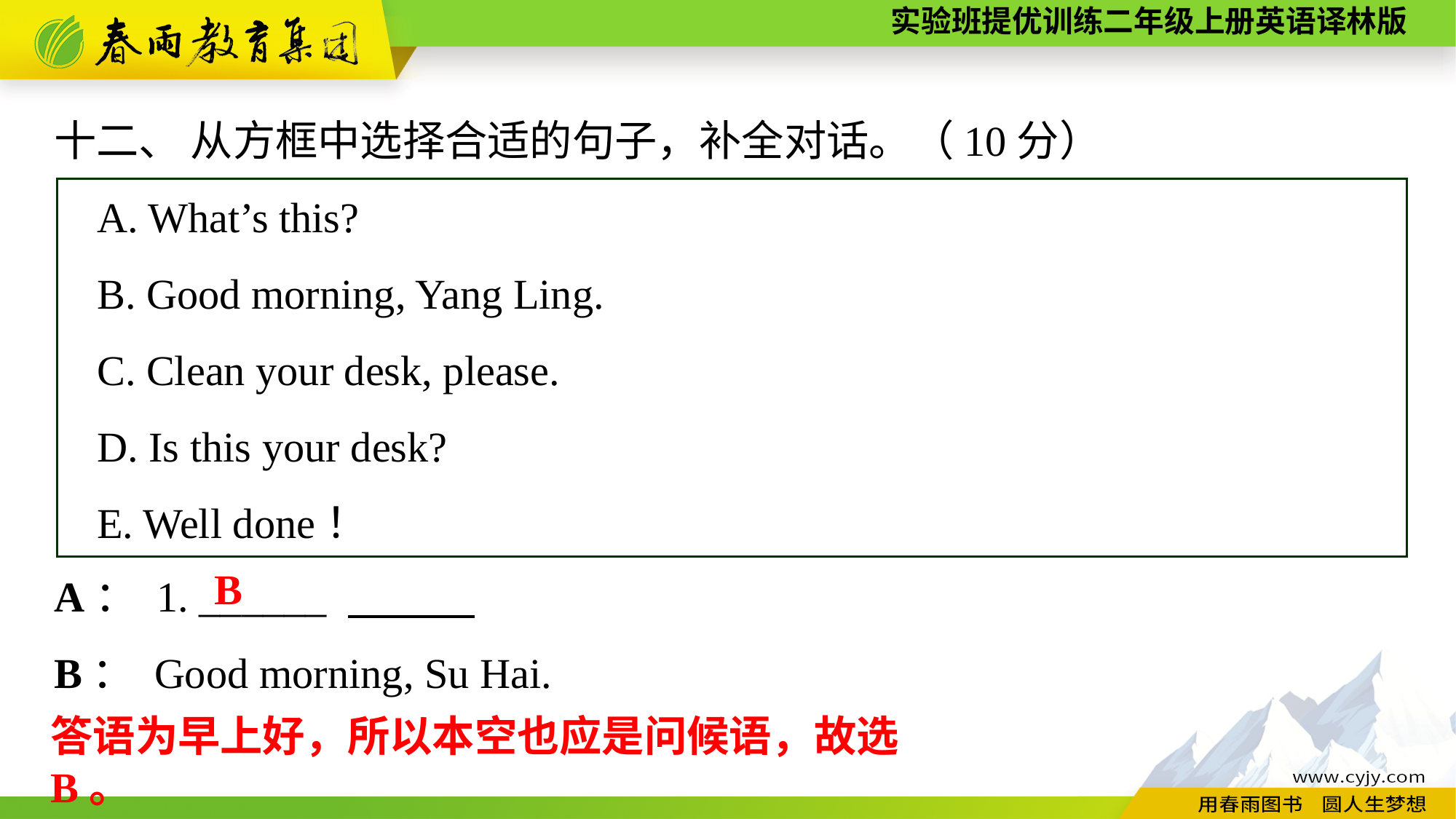

十二、 从方框中选择合适的句子，补全对话。（10分）
A. What’s this?
B. Good morning, Yang Ling.
C. Clean your desk, please.
D. Is this your desk?
E. Well done！

A： 1. ______
B： Good morning, Su Hai.

B
答语为早上好，所以本空也应是问候语，故选B。